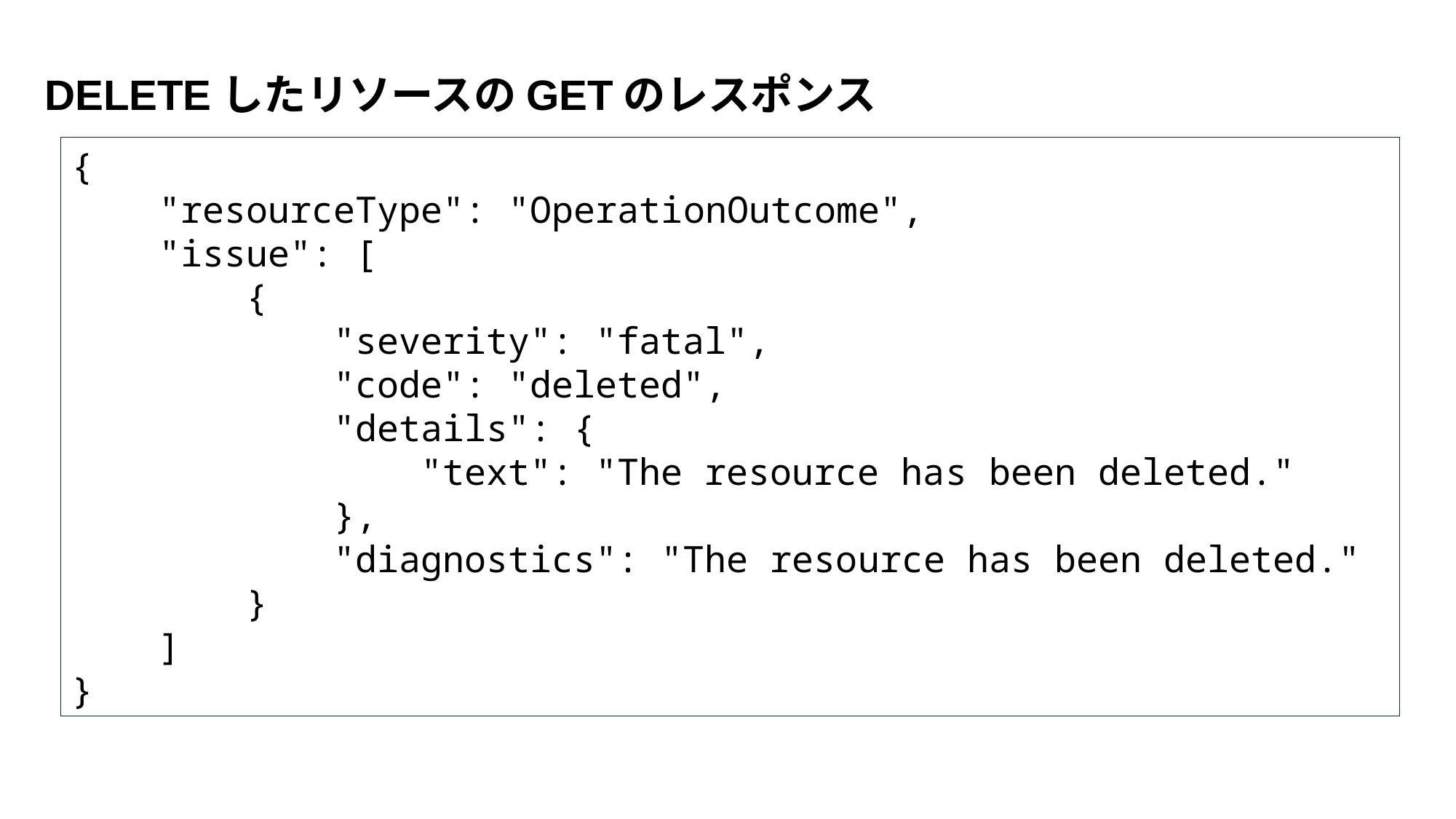

# DELETEしたリソースのGETのレスポンス
{
    "resourceType": "OperationOutcome",
    "issue": [
        {
            "severity": "fatal",
            "code": "deleted",
            "details": {
                "text": "The resource has been deleted."
            },
            "diagnostics": "The resource has been deleted."
        }
    ]
}